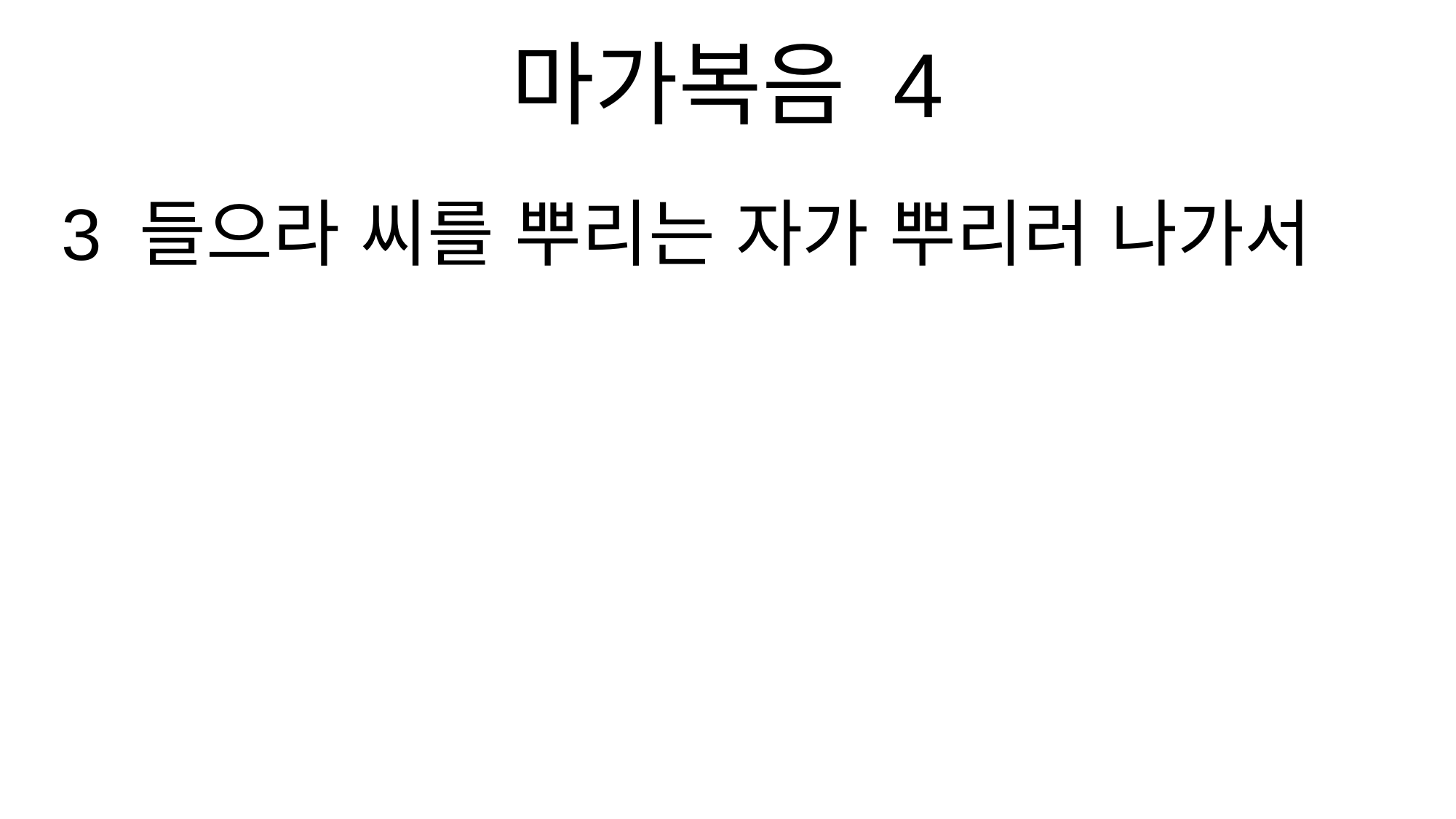

마가복음 4
3 들으라 씨를 뿌리는 자가 뿌리러 나가서